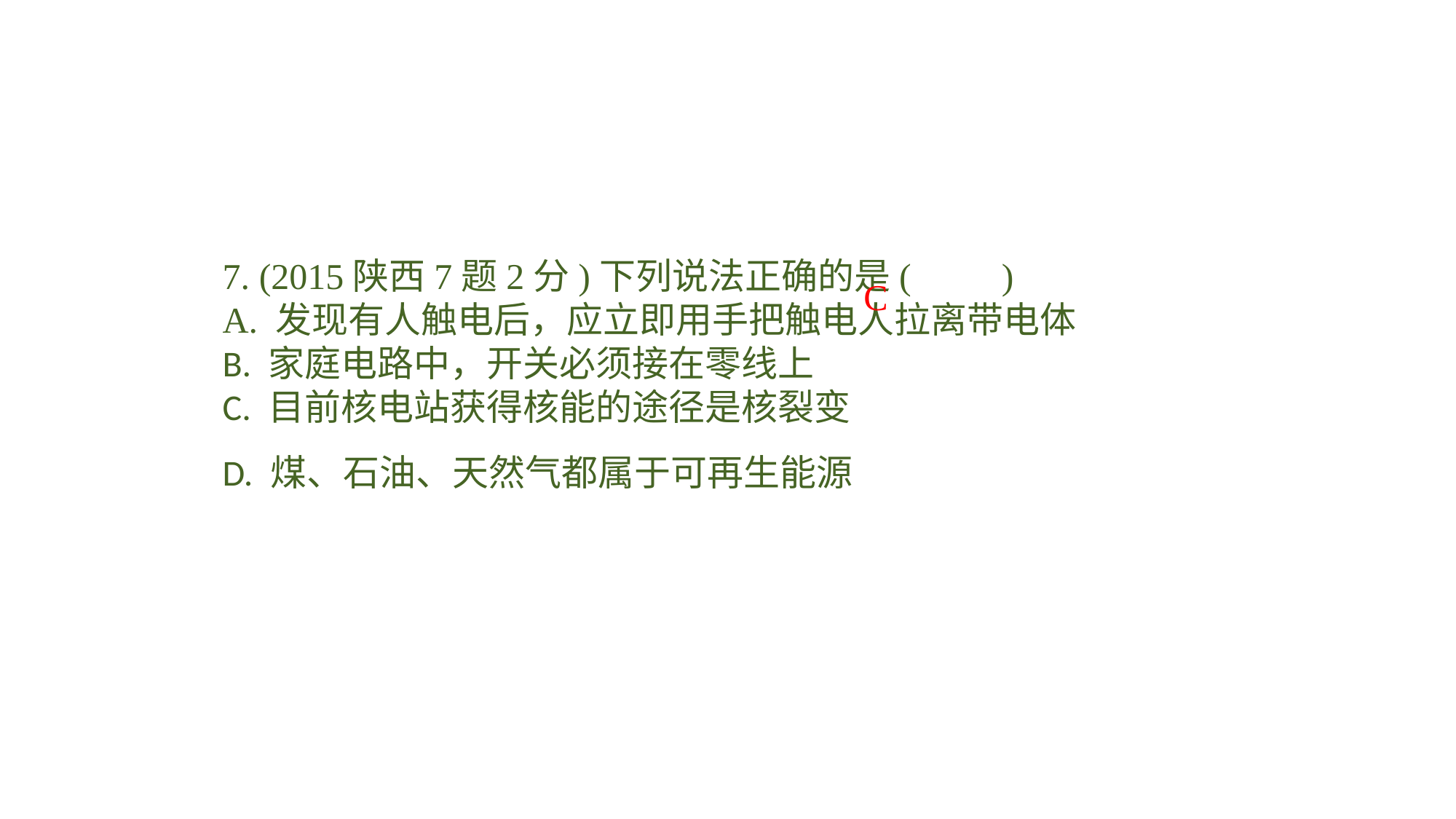

7. (2015陕西7题2分)下列说法正确的是(　　)A. 发现有人触电后，应立即用手把触电人拉离带电体B. 家庭电路中，开关必须接在零线上C. 目前核电站获得核能的途径是核裂变D. 煤、石油、天然气都属于可再生能源
C